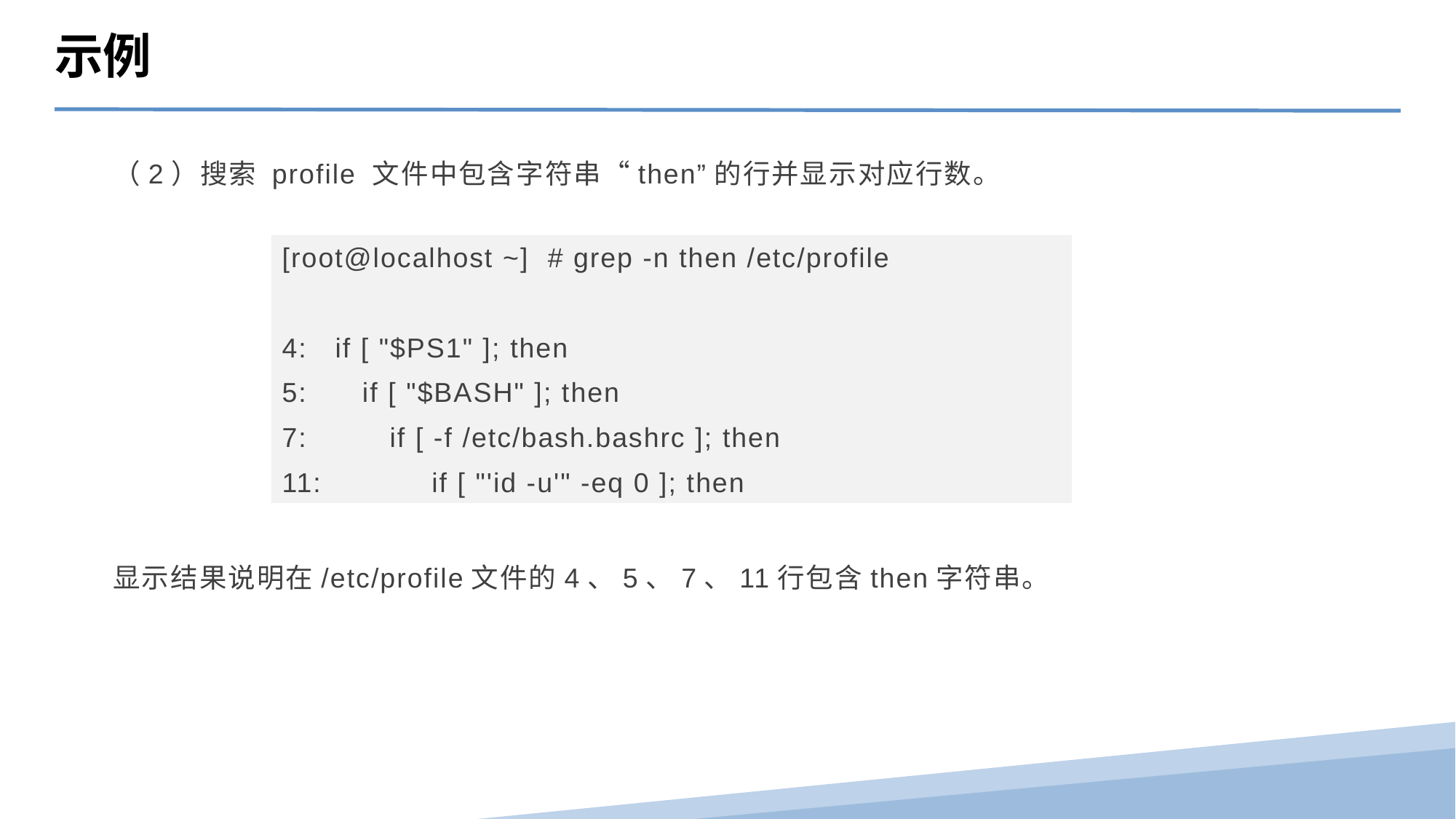

示例
（2）搜索 profile 文件中包含字符串“then”的行并显示对应行数。

显示结果说明在/etc/profile文件的4、5、7、11行包含then字符串。
[root@localhost ~]  # grep -n then /etc/profile

4:   if [ "$PS1" ]; then
5:      if [ "$BASH" ]; then
7:         if [ -f /etc/bash.bashrc ]; then
11:            if [ "'id -u'" -eq 0 ]; then